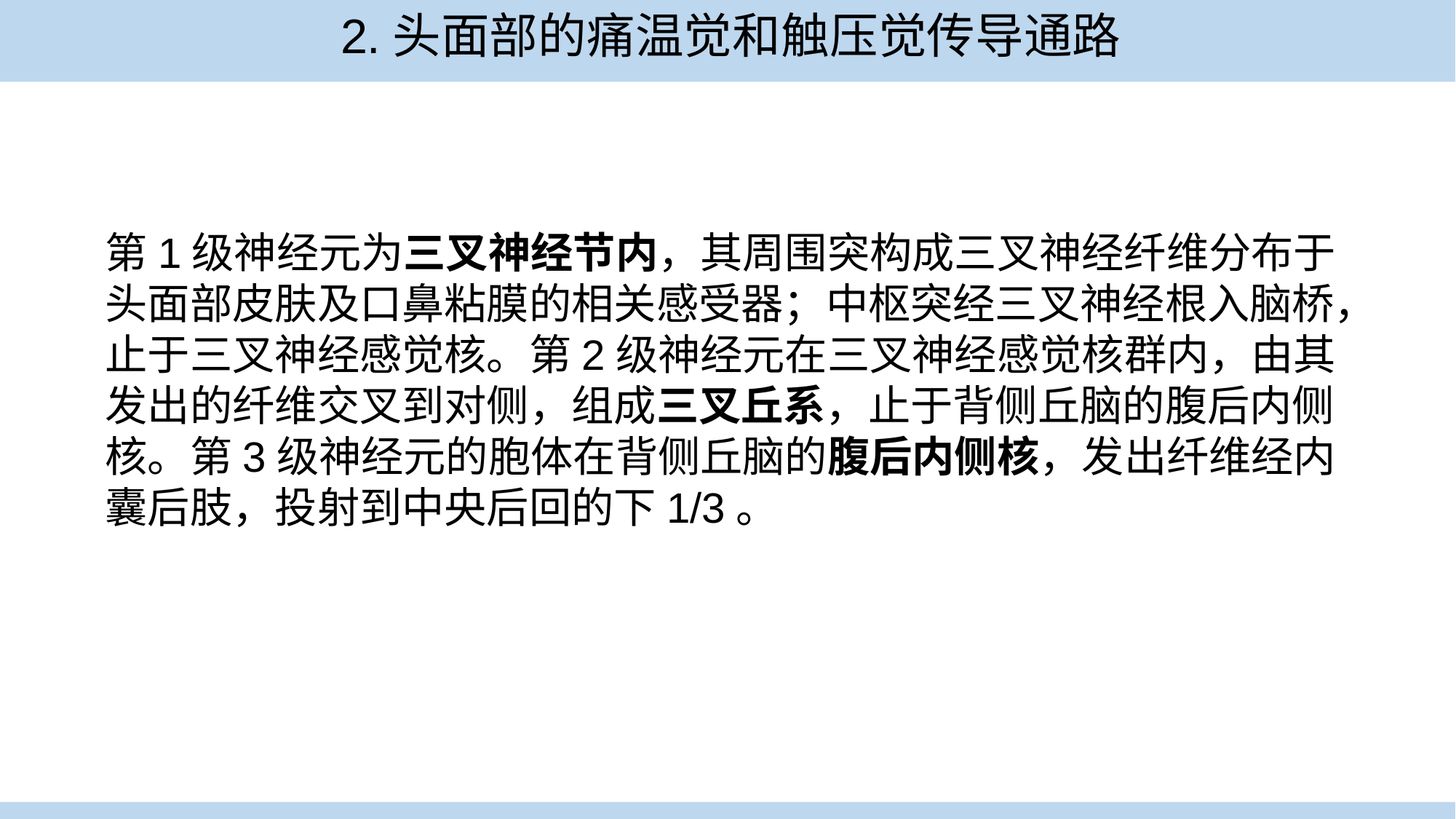

2.头面部的痛温觉和触压觉传导通路
第1级神经元为三叉神经节内，其周围突构成三叉神经纤维分布于头面部皮肤及口鼻粘膜的相关感受器；中枢突经三叉神经根入脑桥，止于三叉神经感觉核。第2级神经元在三叉神经感觉核群内，由其发出的纤维交叉到对侧，组成三叉丘系，止于背侧丘脑的腹后内侧核。第3级神经元的胞体在背侧丘脑的腹后内侧核，发出纤维经内囊后肢，投射到中央后回的下1/3。